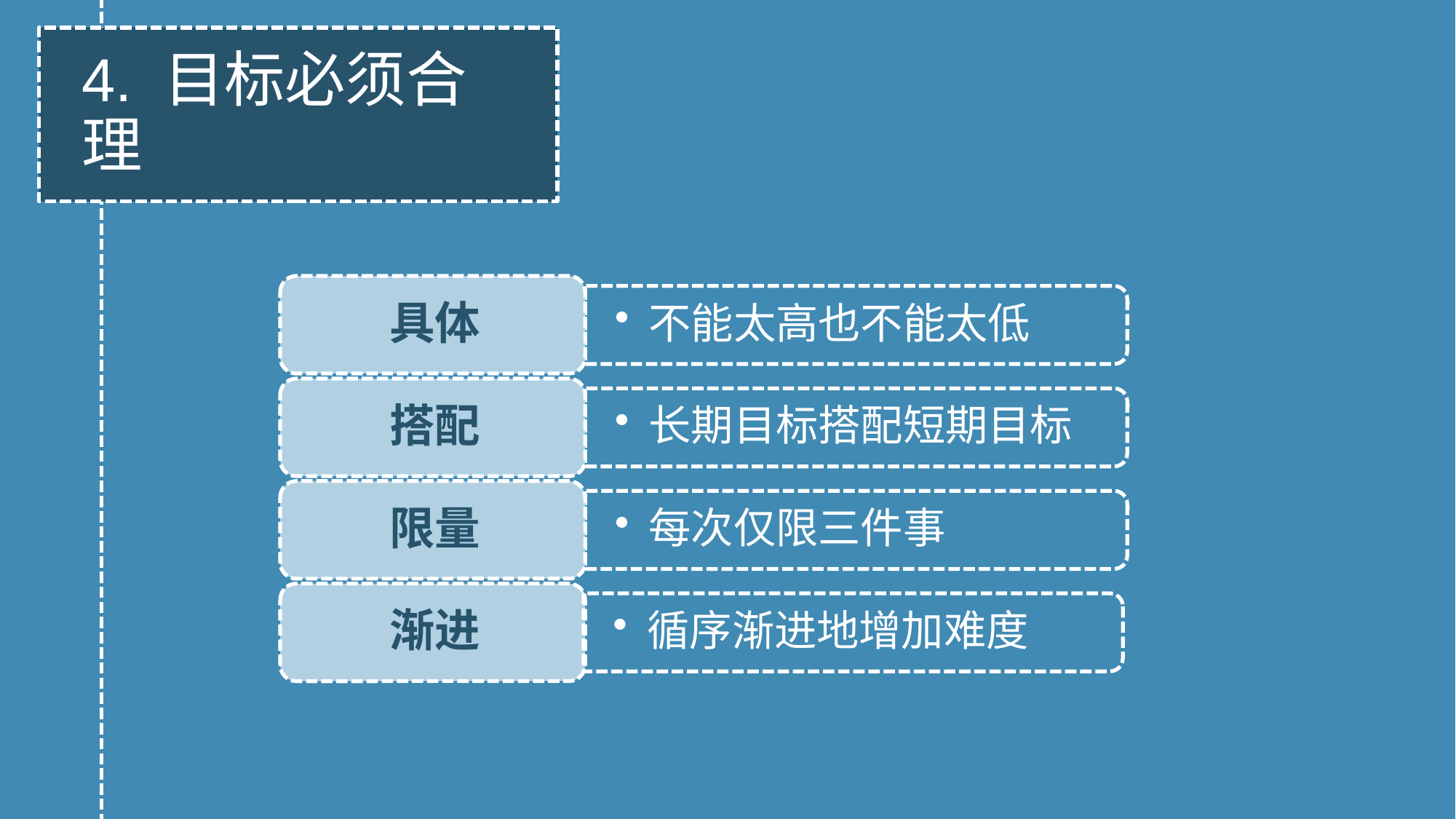

4. 目标必须合理
不能太高也不能太低
具体
长期目标搭配短期目标
搭配
每次仅限三件事
限量
渐进

循序渐进地增加难度